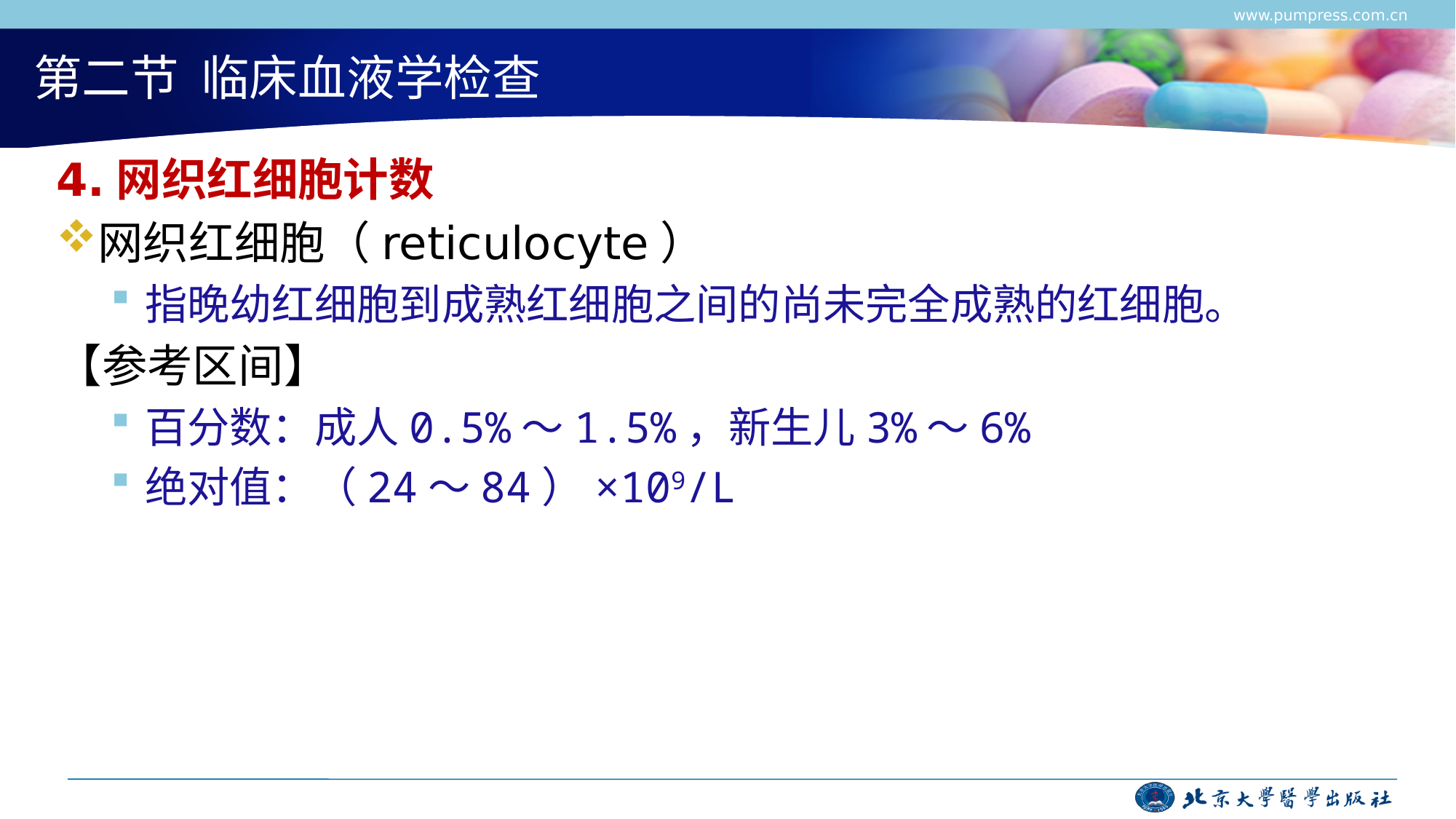

www.pumpress.com.cn
# 第二节  临床血液学检查
4.网织红细胞计数
网织红细胞（reticulocyte）
指晚幼红细胞到成熟红细胞之间的尚未完全成熟的红细胞。
【参考区间】
百分数：成人0.5%～1.5%，新生儿3%～6%
绝对值：（24～84）×109/L